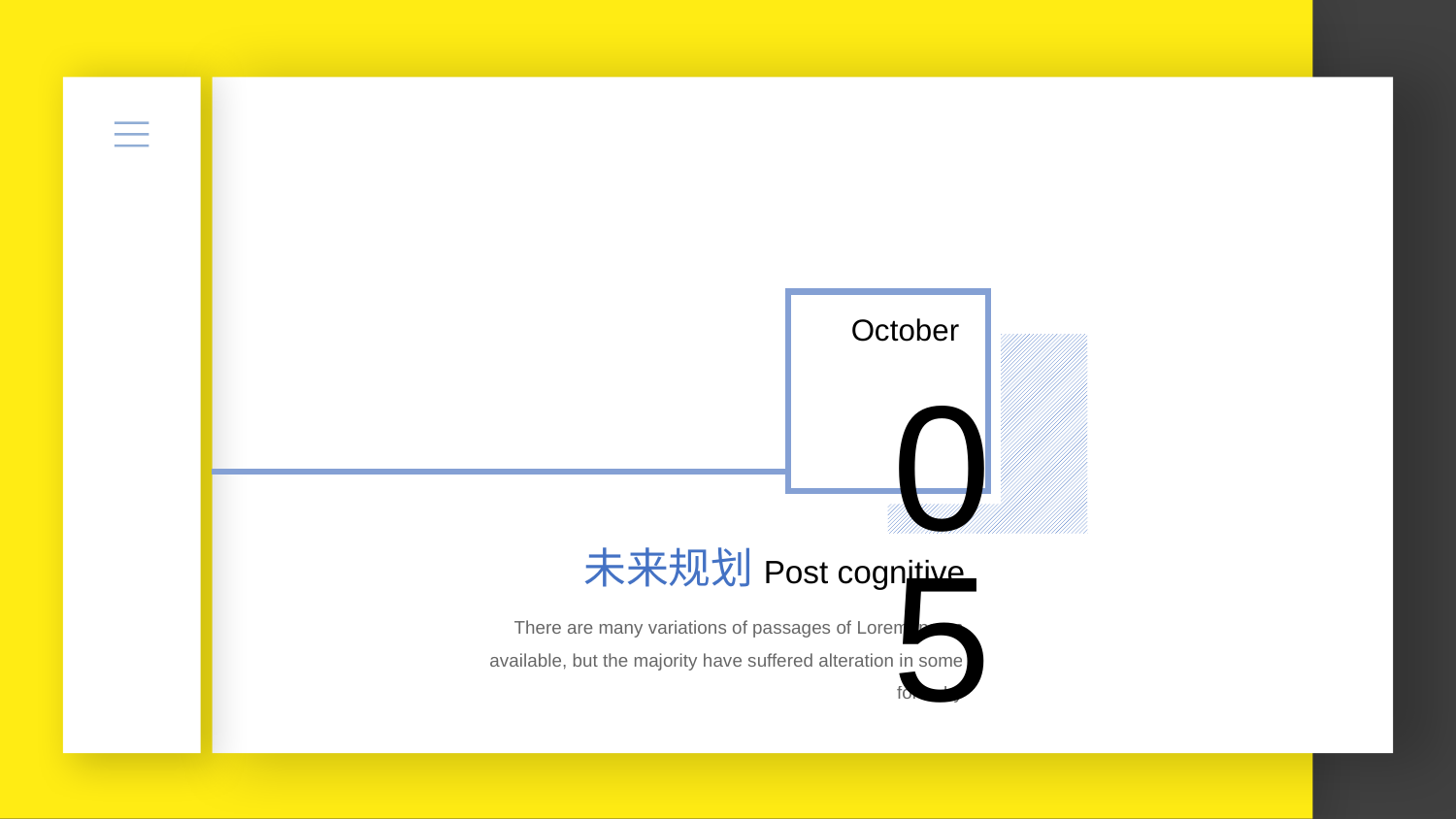

October

05
未来规划Post cognitive
There are many variations of passages of Lorem Ipsum available, but the majority have suffered alteration in some form, by